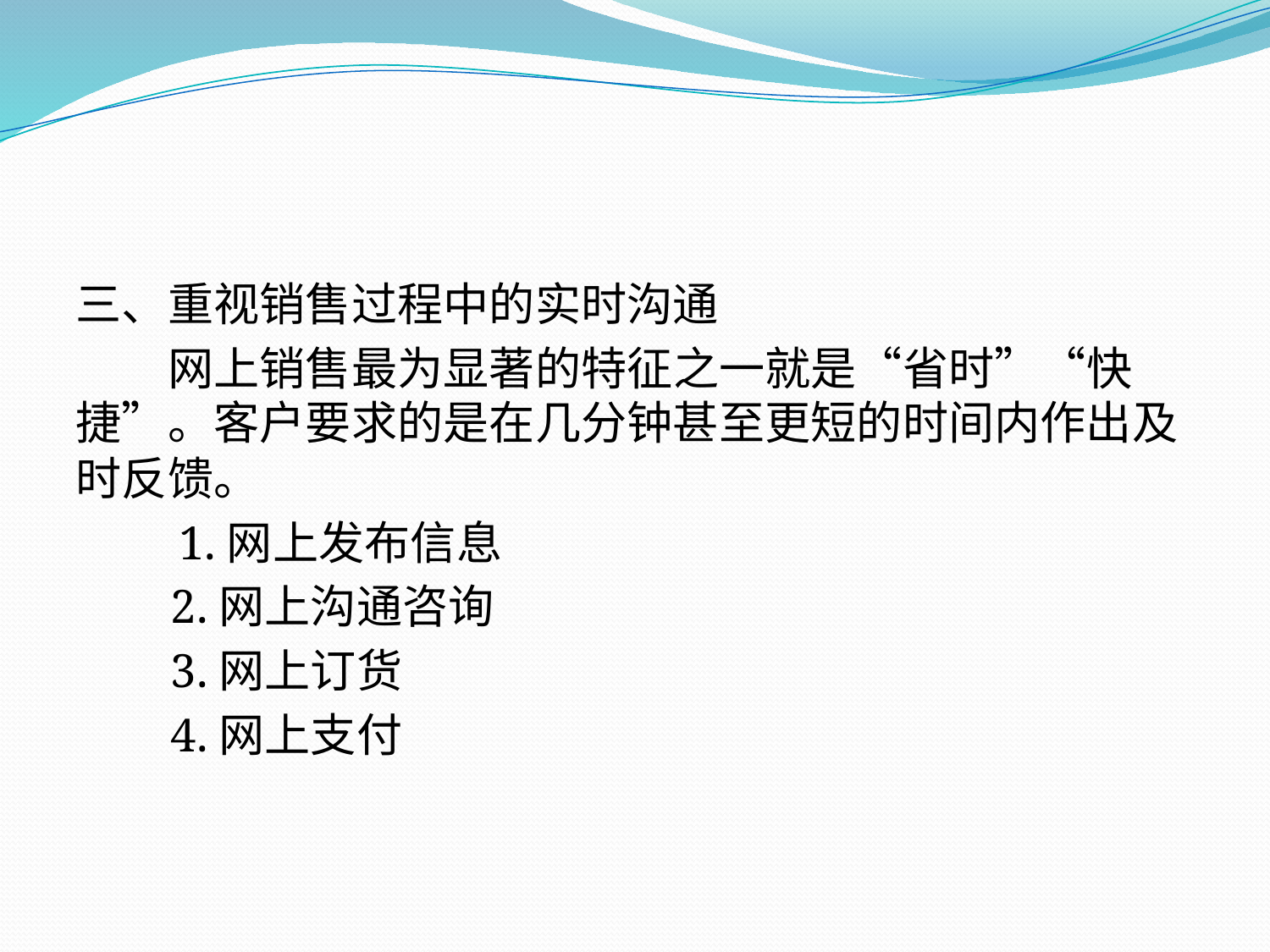

三、重视销售过程中的实时沟通
　　网上销售最为显著的特征之一就是“省时”“快捷”。客户要求的是在几分钟甚至更短的时间内作出及时反馈。
　　1.网上发布信息
        2.网上沟通咨询
        3.网上订货
        4.网上支付